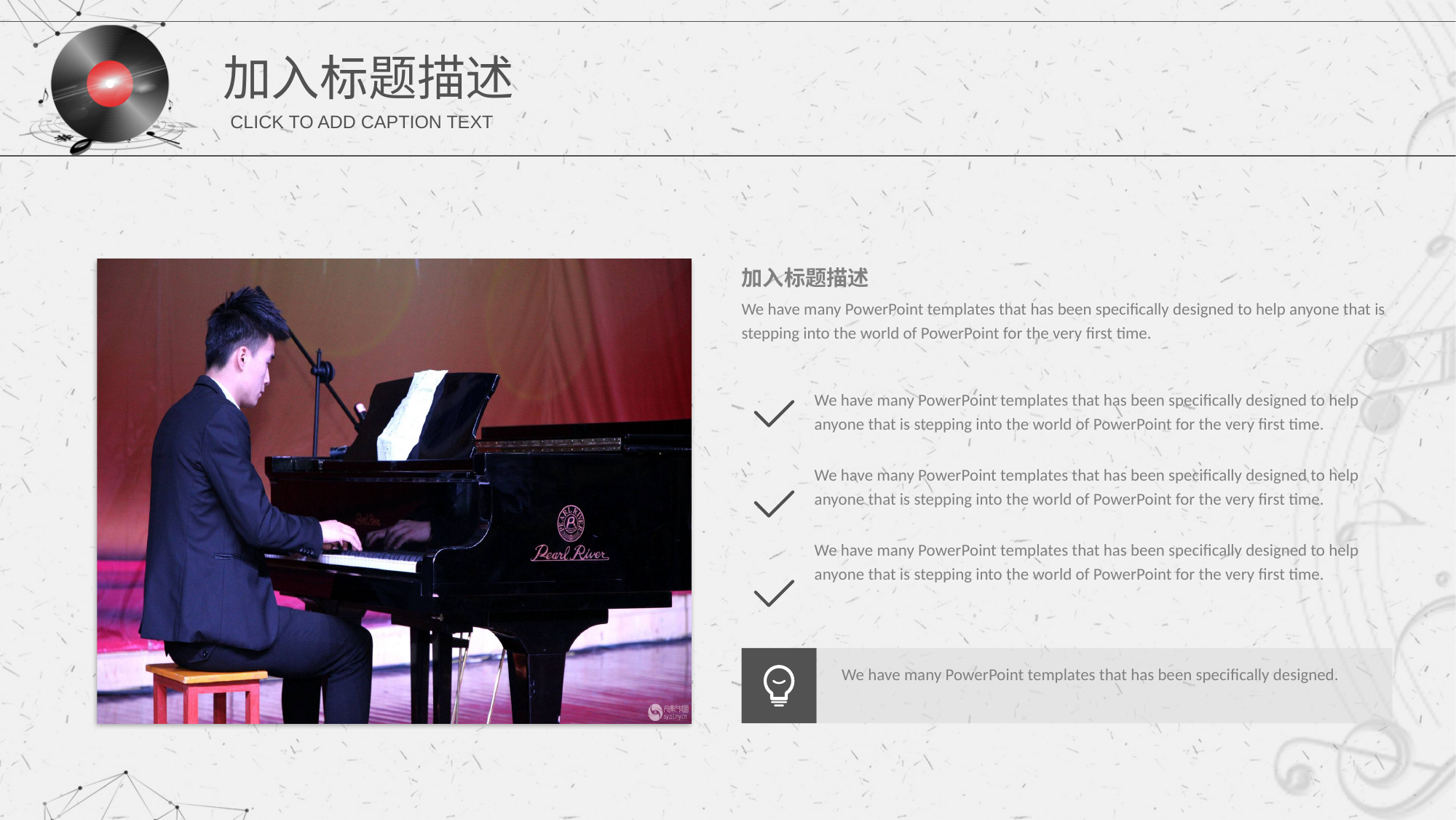

加入标题描述
CLICK TO ADD CAPTION TEXT

加入标题描述
We have many PowerPoint templates that has been specifically designed to help anyone that is stepping into the world of PowerPoint for the very first time.
We have many PowerPoint templates that has been specifically designed to help anyone that is stepping into the world of PowerPoint for the very first time.
We have many PowerPoint templates that has been specifically designed to help anyone that is stepping into the world of PowerPoint for the very first time.
We have many PowerPoint templates that has been specifically designed to help anyone that is stepping into the world of PowerPoint for the very first time.

We have many PowerPoint templates that has been specifically designed.